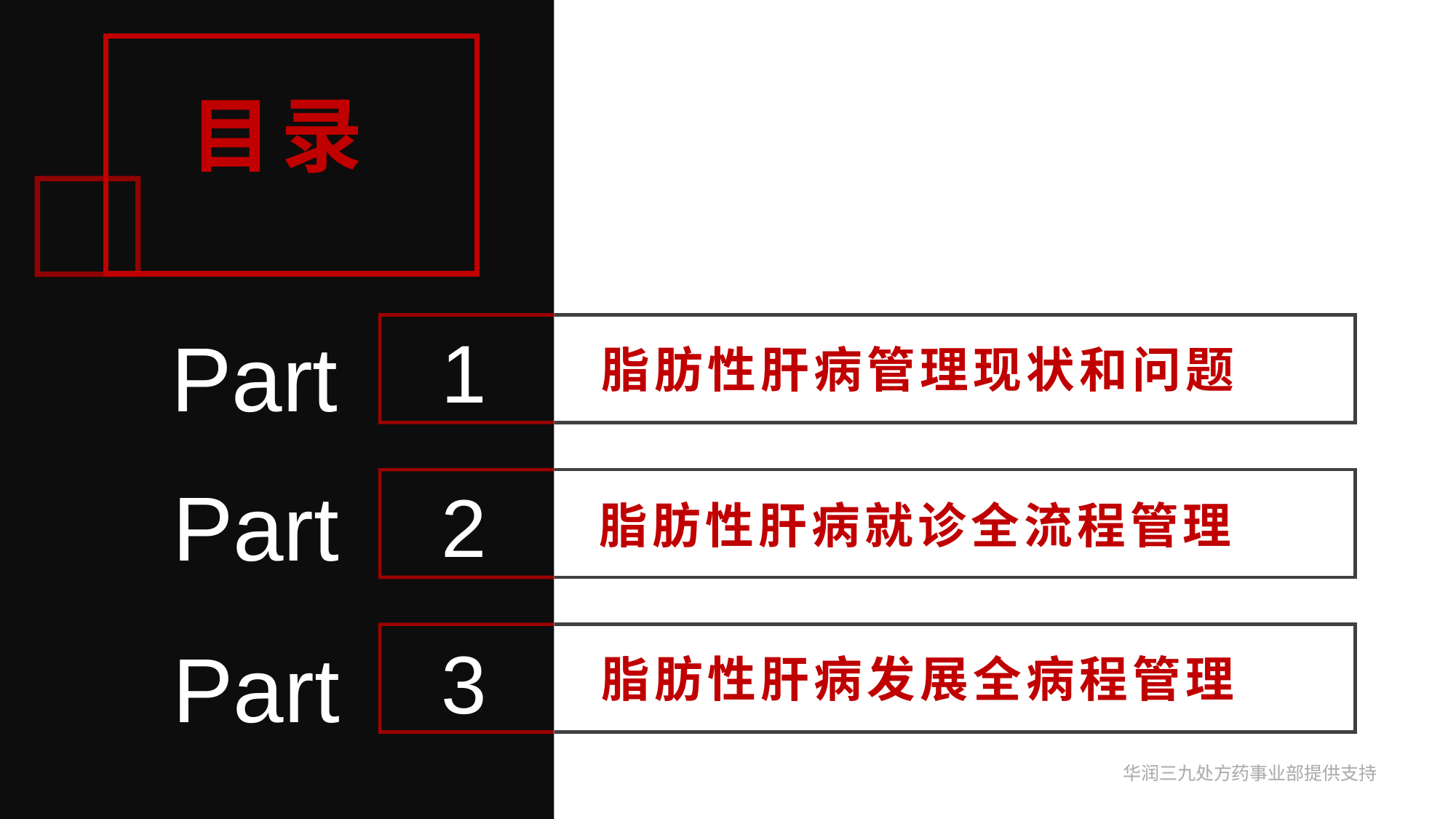

目录

Part
1
脂肪性肝病管理现状和问题
Part

2
脂肪性肝病就诊全流程管理

Part
3
脂肪性肝病发展全病程管理